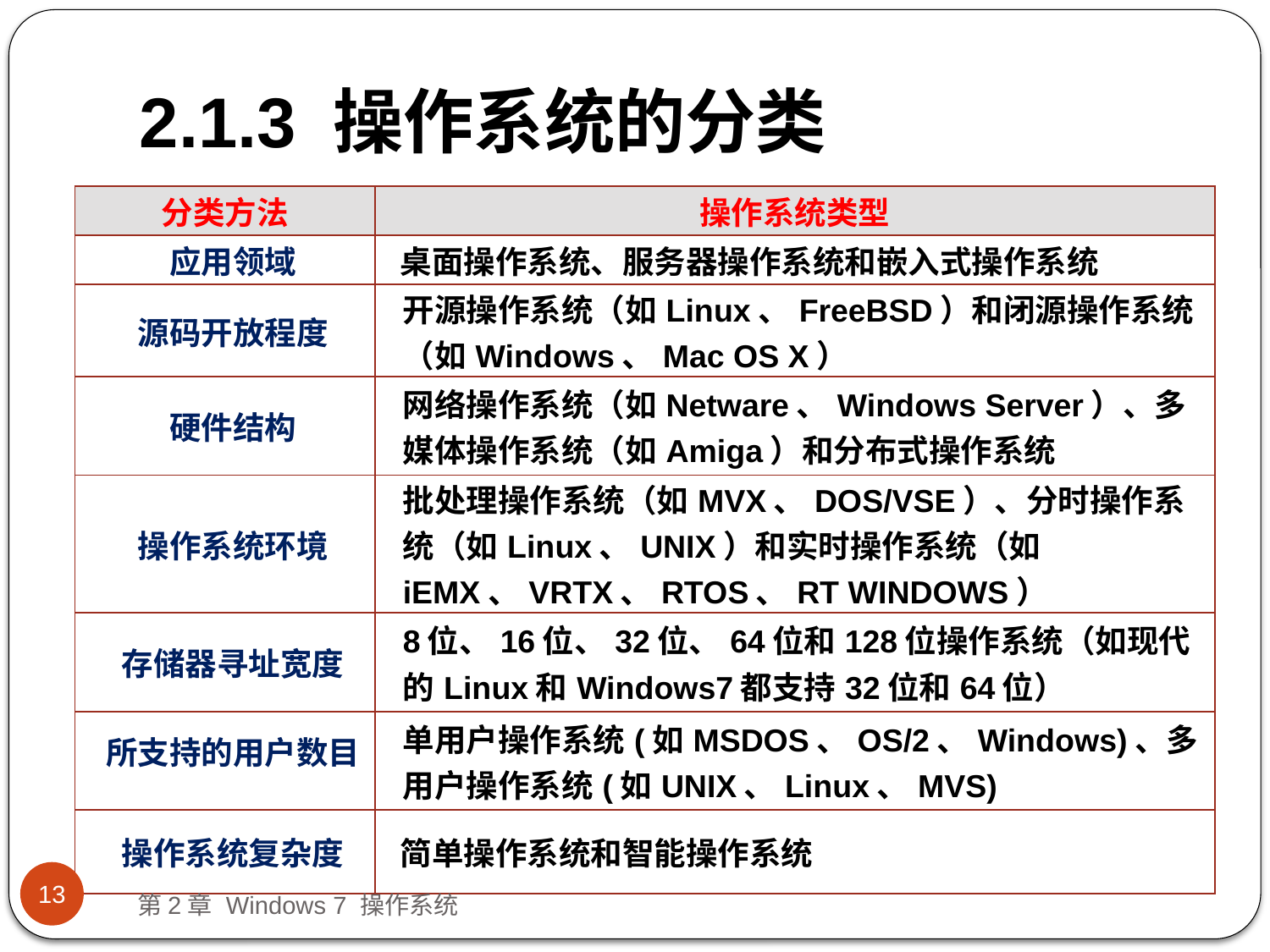

# 2.1.3 操作系统的分类
| 分类方法 | 操作系统类型 |
| --- | --- |
| 应用领域 | 桌面操作系统、服务器操作系统和嵌入式操作系统 |
| 源码开放程度 | 开源操作系统（如Linux、FreeBSD）和闭源操作系统（如Windows、Mac OS X） |
| 硬件结构 | 网络操作系统（如Netware、Windows Server）、多媒体操作系统（如Amiga）和分布式操作系统 |
| 操作系统环境 | 批处理操作系统（如MVX、DOS/VSE）、分时操作系统（如Linux、UNIX）和实时操作系统（如iEMX、VRTX、RTOS、RT WINDOWS） |
| 存储器寻址宽度 | 8位、16位、32位、64位和128位操作系统（如现代的Linux和Windows7都支持32位和64位） |
| 所支持的用户数目 | 单用户操作系统(如MSDOS、OS/2、Windows)、多用户操作系统(如UNIX、Linux、MVS) |
| 操作系统复杂度 | 简单操作系统和智能操作系统 |
13
第2章 Windows 7 操作系统